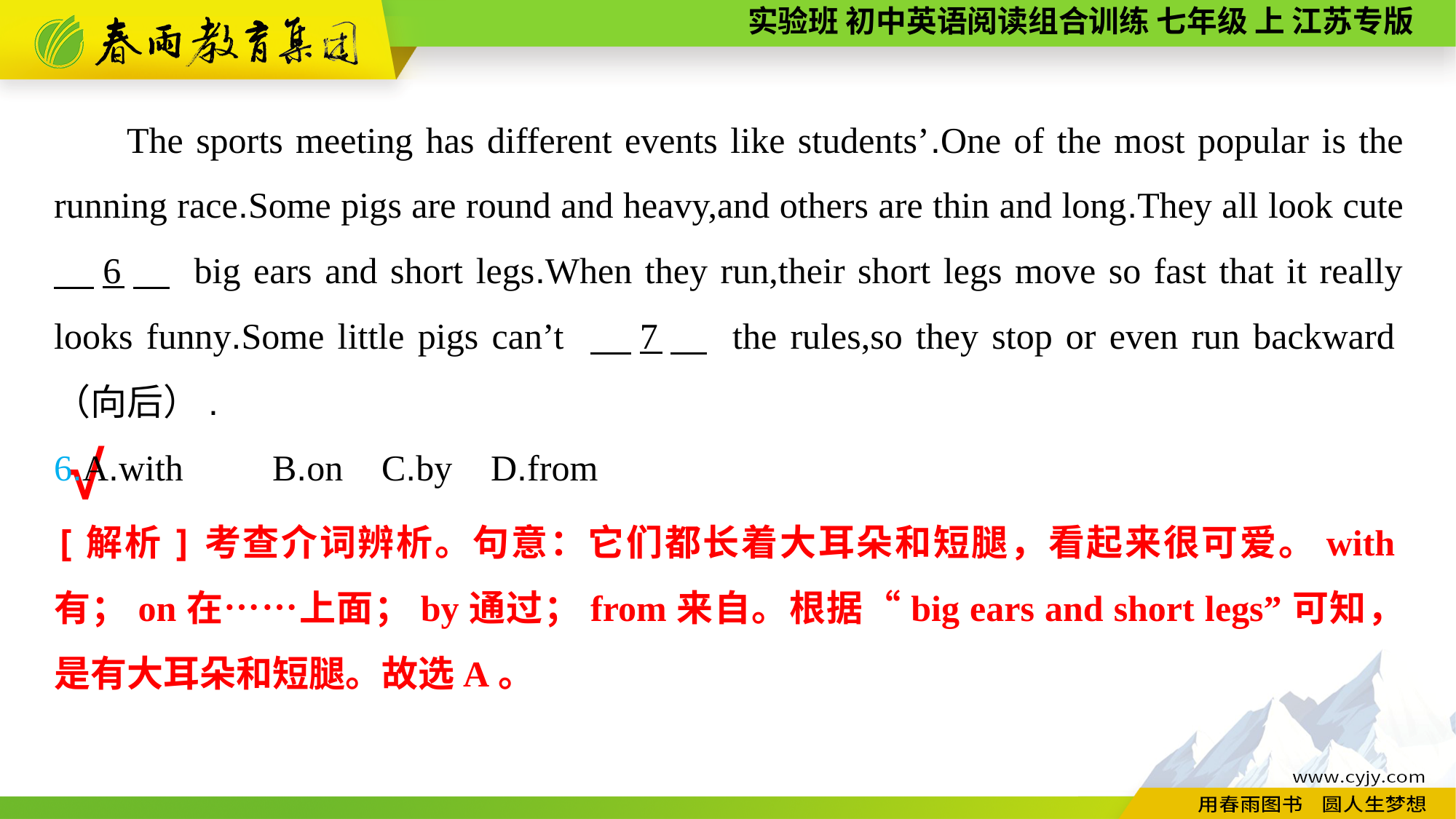

The sports meeting has different events like students’.One of the most popular is the running race.Some pigs are round and heavy,and others are thin and long.They all look cute 　6　 big ears and short legs.When they run,their short legs move so fast that it really looks funny.Some little pigs can’t 　7　 the rules,so they stop or even run backward（向后）.
6.A.with	B.on	C.by	D.from
√
[解析]考查介词辨析。句意：它们都长着大耳朵和短腿，看起来很可爱。with有；on在……上面；by通过；from来自。根据“big ears and short legs”可知，是有大耳朵和短腿。故选A。